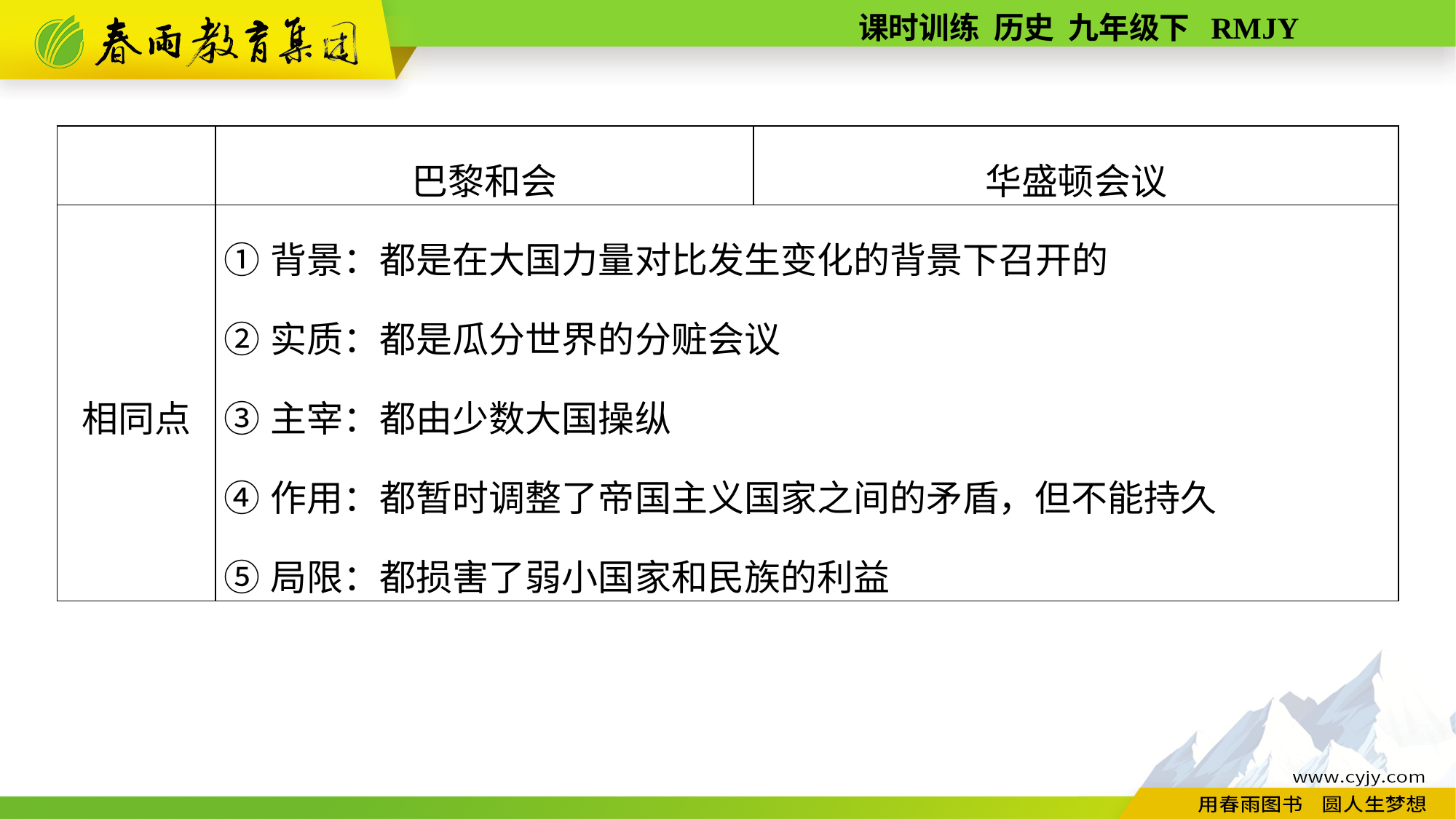

|  | 巴黎和会 | 华盛顿会议 |
| --- | --- | --- |
| 相同点 | ①背景：都是在大国力量对比发生变化的背景下召开的 ②实质：都是瓜分世界的分赃会议 ③主宰：都由少数大国操纵 ④作用：都暂时调整了帝国主义国家之间的矛盾，但不能持久 ⑤局限：都损害了弱小国家和民族的利益 |  |